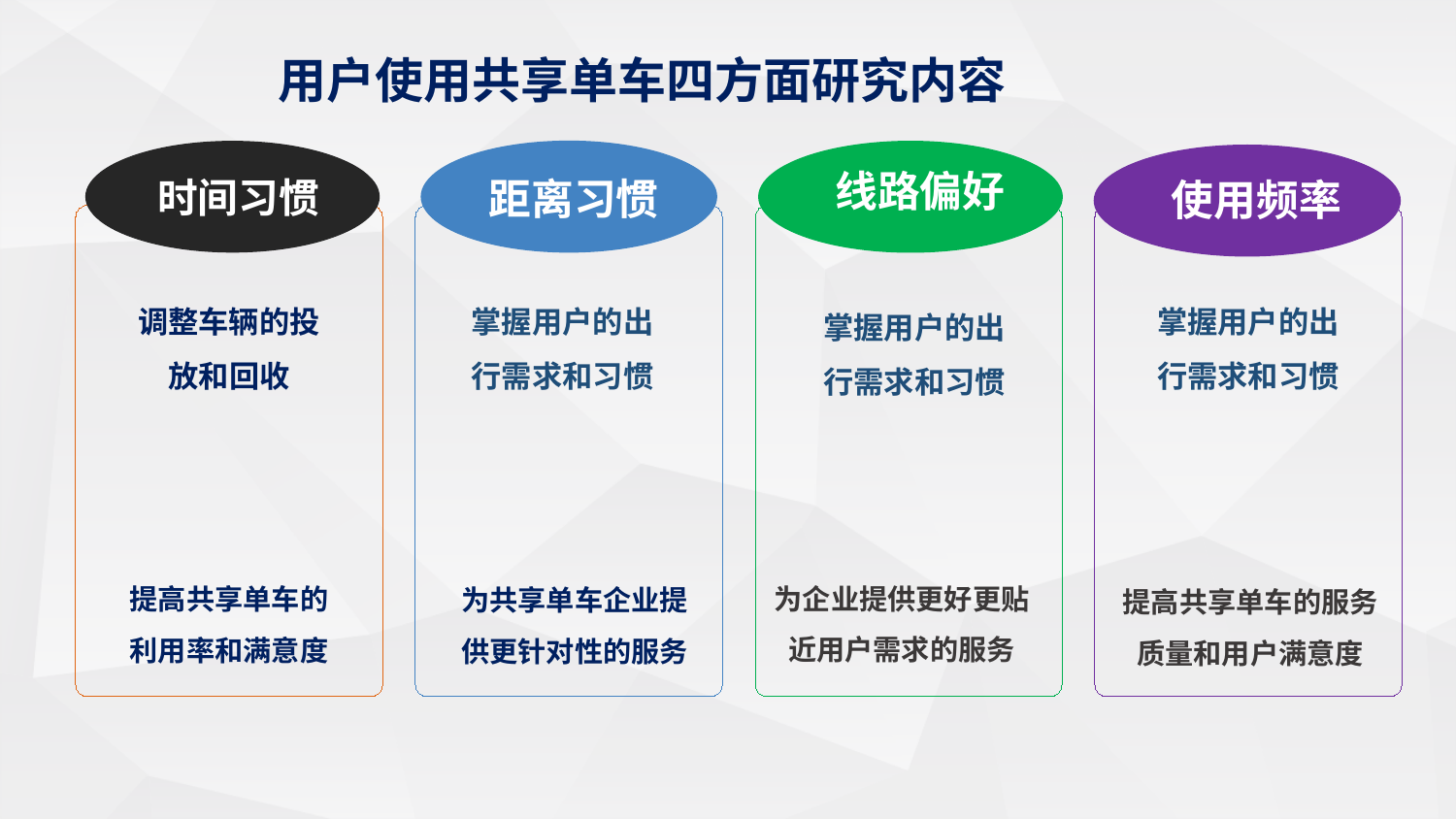

用户使用共享单车四方面研究内容

  距离习惯

时间习惯

  线路偏好

 使用频率

调整车辆的投放和回收
掌握用户的出行需求和习惯
掌握用户的出行需求和习惯
掌握用户的出行需求和习惯

提高共享单车的利用率和满意度
为企业提供更好更贴近用户需求的服务
为共享单车企业提供更针对性的服务
提高共享单车的服务质量和用户满意度